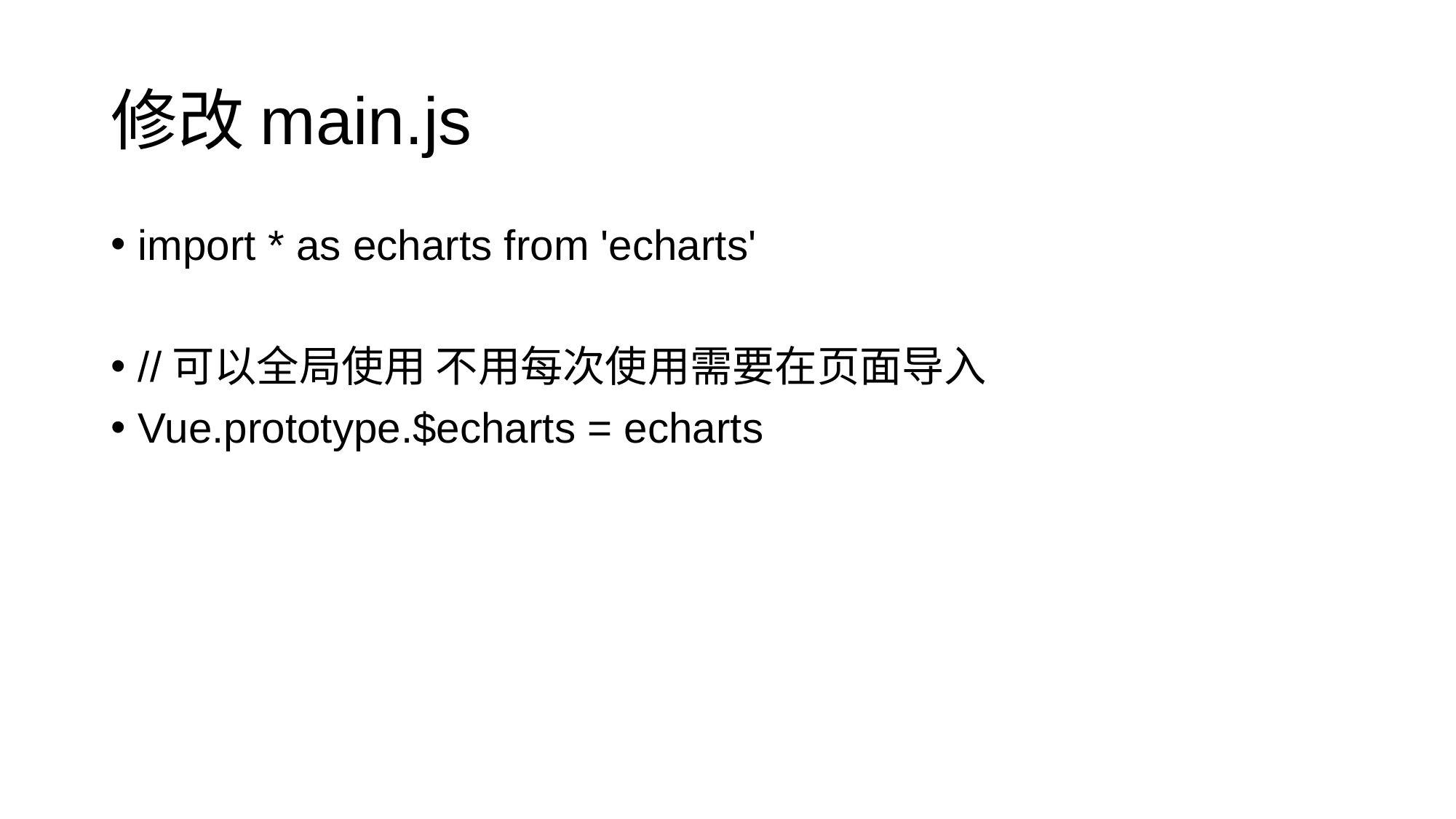

# 修改main.js
import * as echarts from 'echarts'

//可以全局使用 不用每次使用需要在页面导入
Vue.prototype.$echarts = echarts